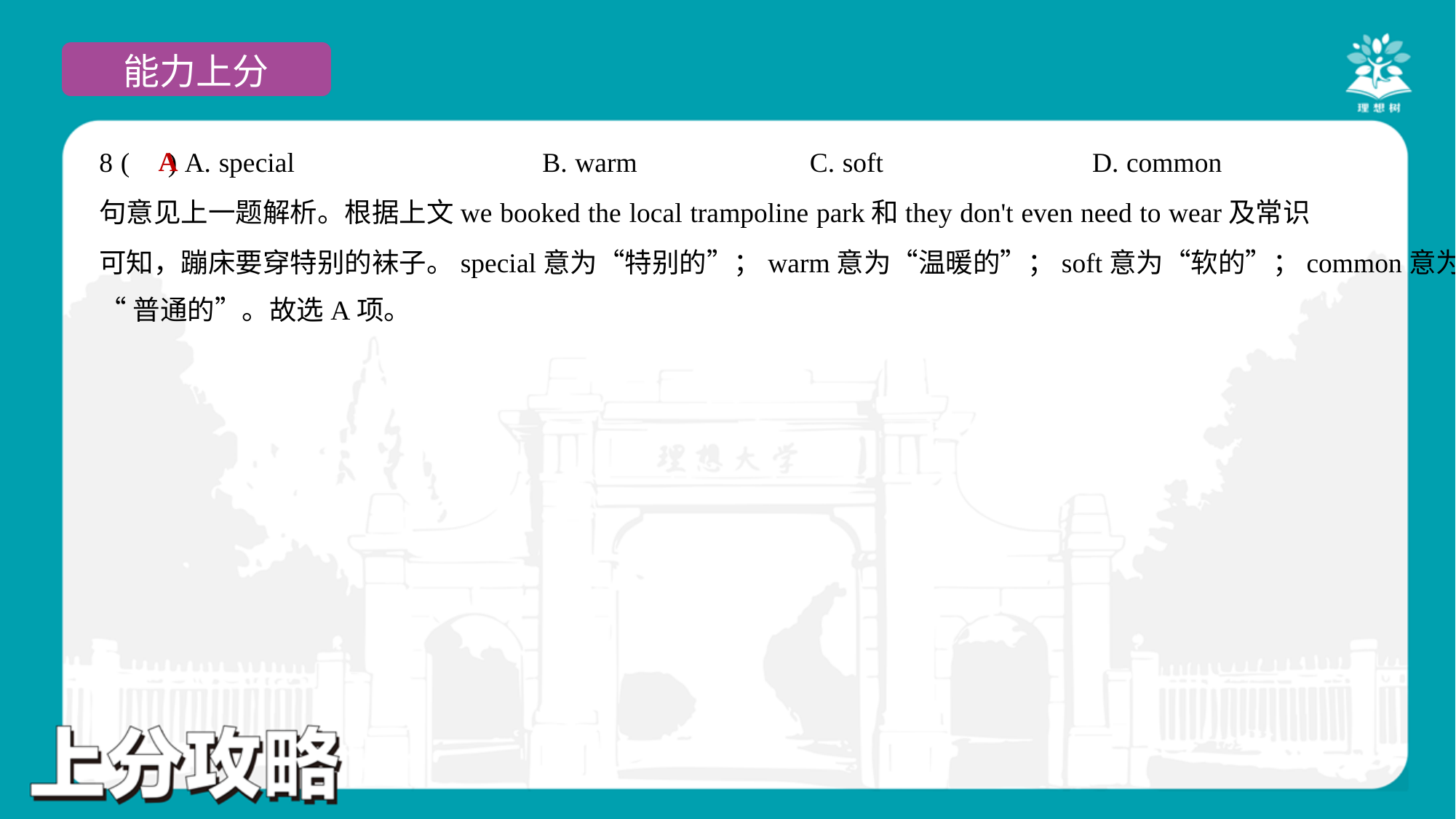

A
8 (     ) A. special	B. warm	C. soft	D. common
句意见上一题解析。根据上文we booked the local trampoline park和they don't even need to wear及常识
可知，蹦床要穿特别的袜子。special意为“特别的”；warm意为“温暖的”；soft意为“软的”；common意为
“普通的”。故选A项。